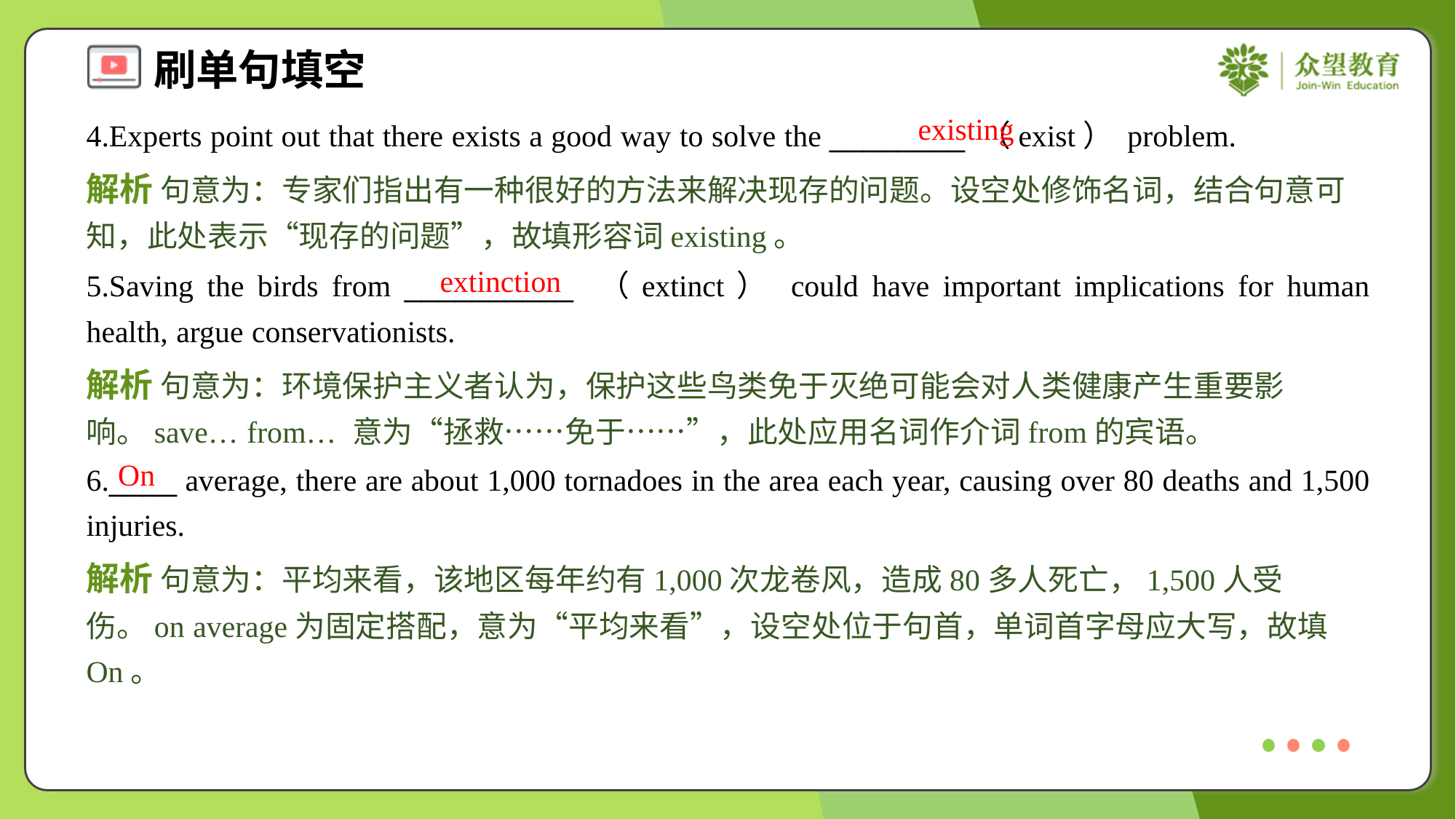

existing
4.Experts point out that there exists a good way to solve the ________ （exist） problem.
解析 句意为：专家们指出有一种很好的方法来解决现存的问题。设空处修饰名词，结合句意可知，此处表示“现存的问题”，故填形容词existing。
extinction
5.Saving the birds from __________ （extinct） could have important implications for human health, argue conservationists.
解析 句意为：环境保护主义者认为，保护这些鸟类免于灭绝可能会对人类健康产生重要影响。save… from… 意为“拯救……免于……”，此处应用名词作介词from的宾语。
On
6.____ average, there are about 1,000 tornadoes in the area each year, causing over 80 deaths and 1,500 injuries.
解析 句意为：平均来看，该地区每年约有1,000次龙卷风，造成80多人死亡，1,500人受伤。on average为固定搭配，意为“平均来看”，设空处位于句首，单词首字母应大写，故填On。